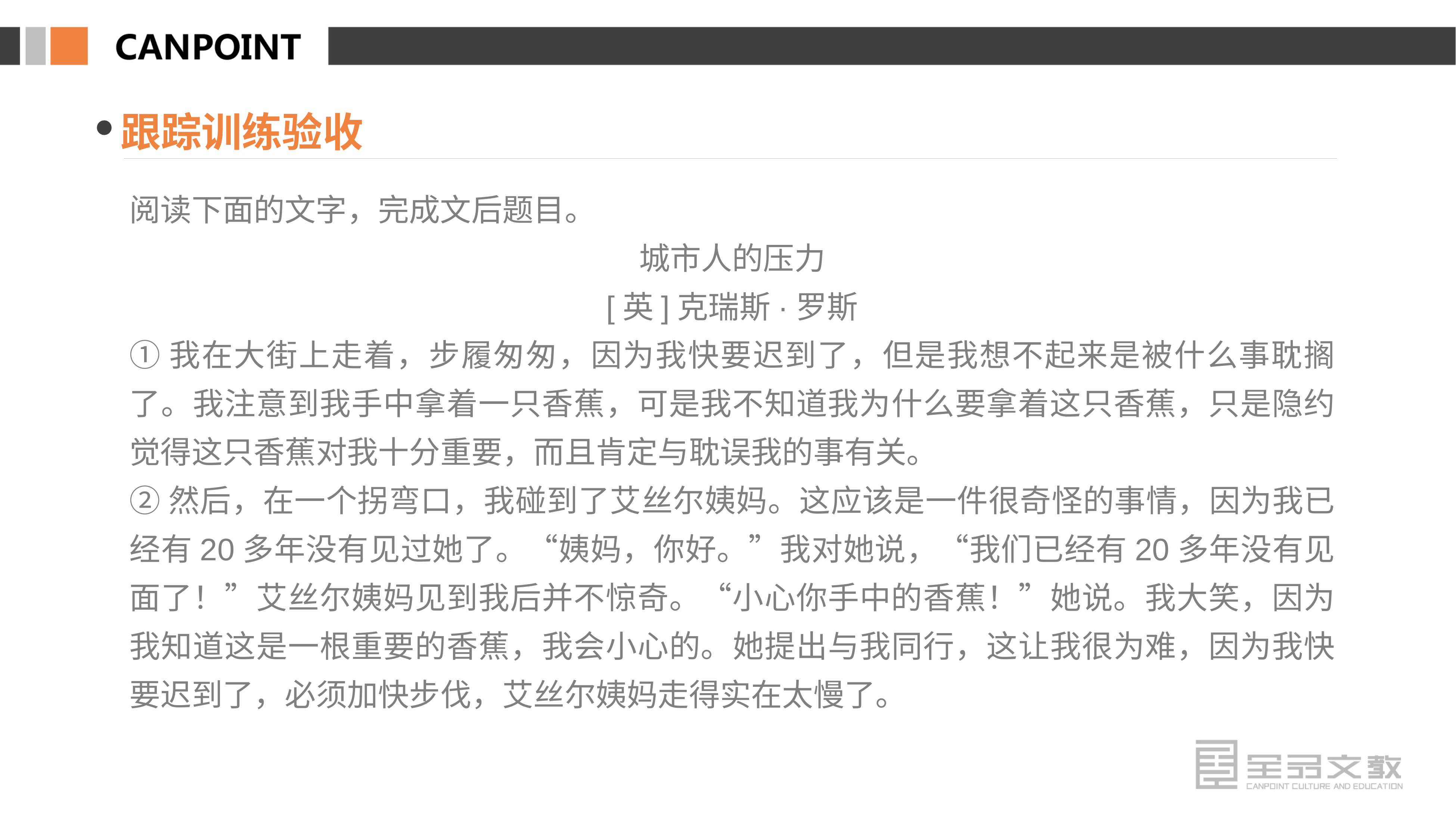

跟踪训练验收

阅读下面的文字，完成文后题目。
城市人的压力
[英]克瑞斯·罗斯
①我在大街上走着，步履匆匆，因为我快要迟到了，但是我想不起来是被什么事耽搁了。我注意到我手中拿着一只香蕉，可是我不知道我为什么要拿着这只香蕉，只是隐约觉得这只香蕉对我十分重要，而且肯定与耽误我的事有关。
②然后，在一个拐弯口，我碰到了艾丝尔姨妈。这应该是一件很奇怪的事情，因为我已经有20多年没有见过她了。“姨妈，你好。”我对她说，“我们已经有20多年没有见面了！”艾丝尔姨妈见到我后并不惊奇。“小心你手中的香蕉！”她说。我大笑，因为我知道这是一根重要的香蕉，我会小心的。她提出与我同行，这让我很为难，因为我快要迟到了，必须加快步伐，艾丝尔姨妈走得实在太慢了。